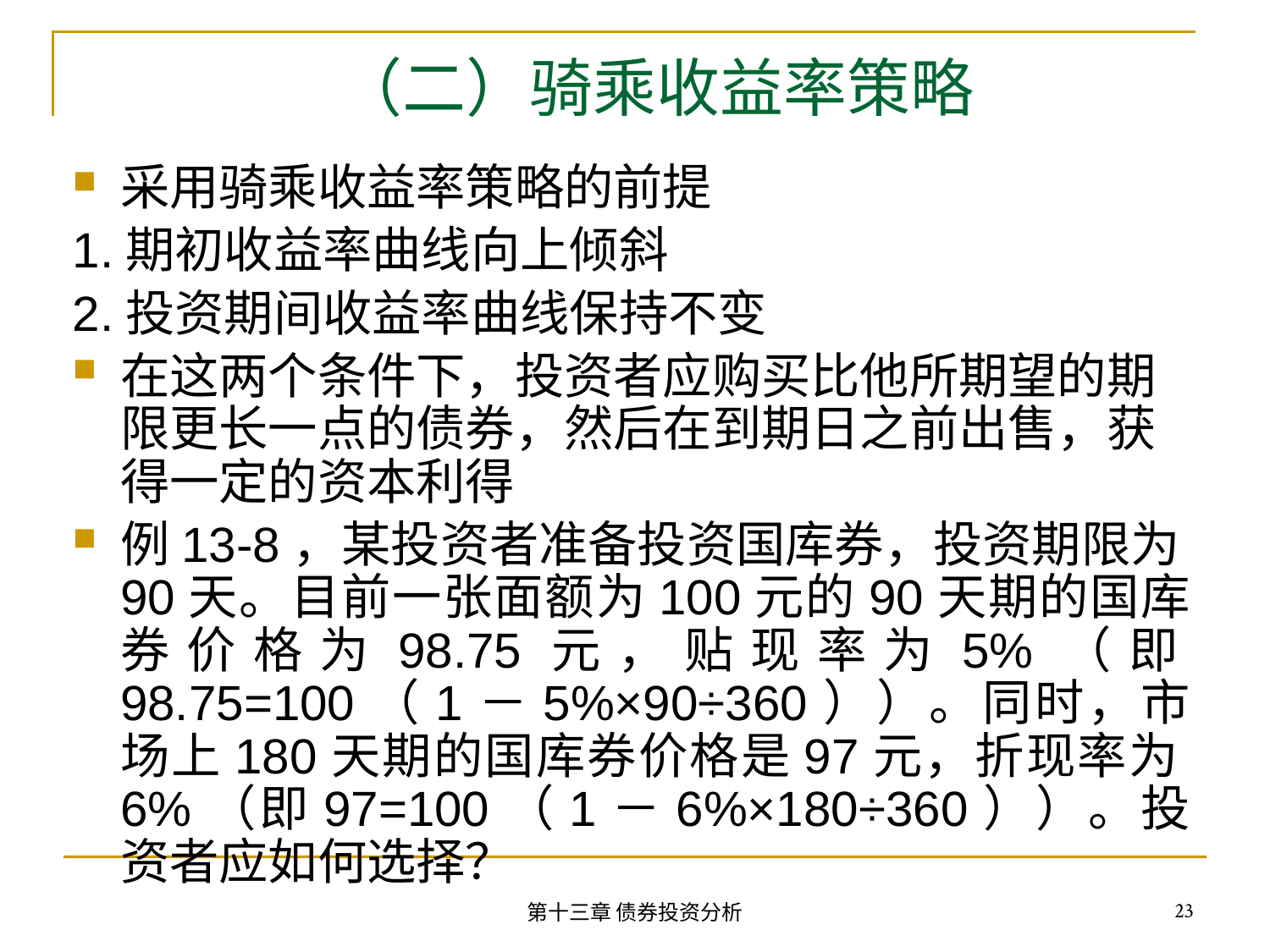

# （二）骑乘收益率策略

采用骑乘收益率策略的前提
1.期初收益率曲线向上倾斜
2.投资期间收益率曲线保持不变
在这两个条件下，投资者应购买比他所期望的期限更长一点的债券，然后在到期日之前出售，获得一定的资本利得
例13-8，某投资者准备投资国库券，投资期限为90天。目前一张面额为100元的90天期的国库券价格为98.75元，贴现率为5%（即98.75=100（1－5%×90÷360））。同时，市场上180天期的国库券价格是97元，折现率为6%（即97=100（1－6%×180÷360））。投资者应如何选择？

23
第十三章 债券投资分析